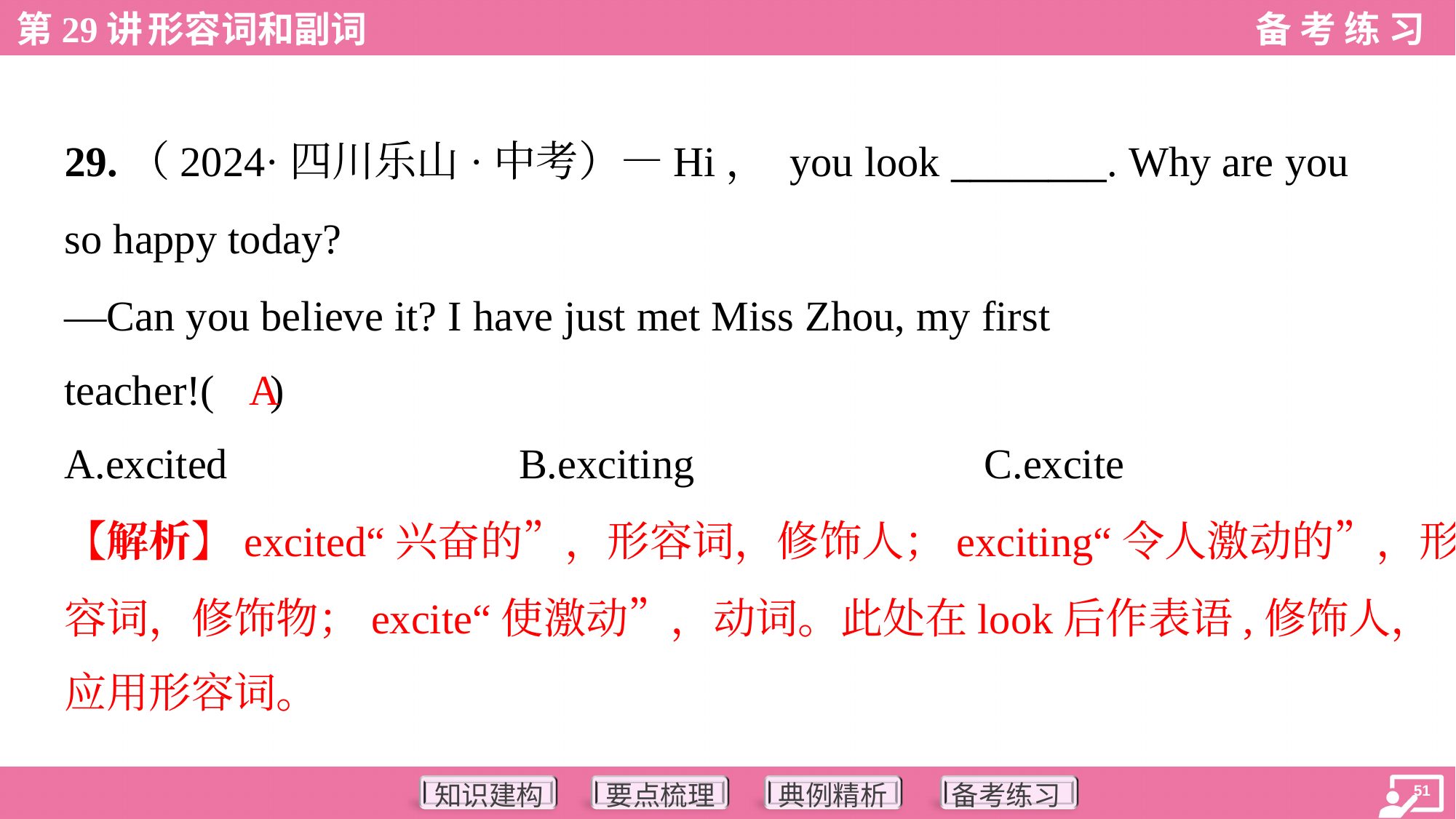

29.（2024·四川乐山·中考）—Hi， you look ________. Why are you
so happy today?
—Can you believe it? I have just met Miss Zhou, my first
teacher!(     )
A
A.excited	B.exciting	C.excite
【解析】excited“兴奋的”，形容词，修饰人；exciting“令人激动的”，形
容词，修饰物；excite“使激动”，动词。此处在look后作表语,修饰人，
应用形容词。